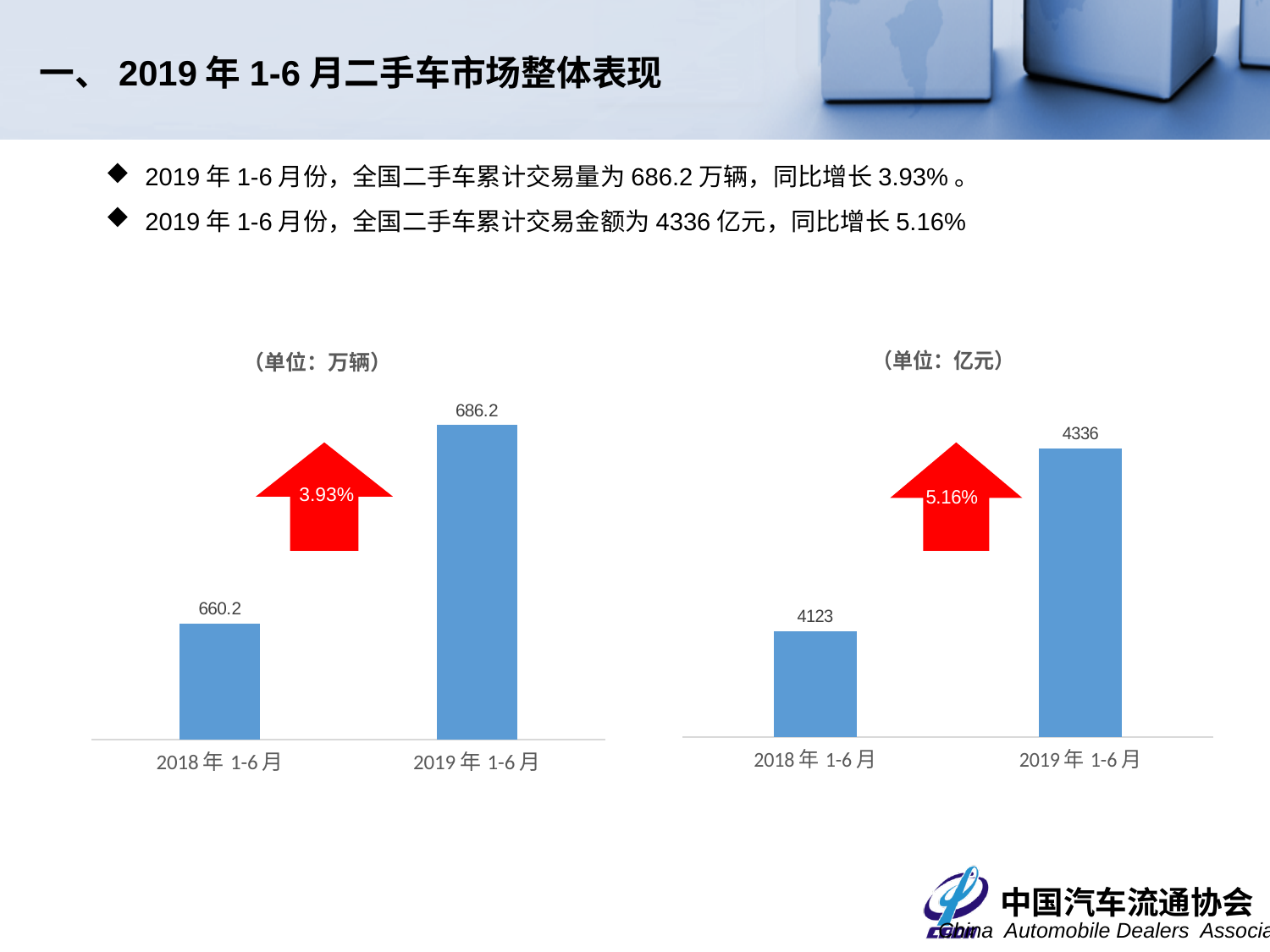

一、2019年1-6月二手车市场整体表现
2019年1-6月份，全国二手车累计交易量为686.2万辆，同比增长3.93%。
2019年1-6月份，全国二手车累计交易金额为4336亿元，同比增长5.16%

### Chart:

| Category | （单位：万辆） |
|---|---|
| 2018年1-6月 | 660.244 |
| 2019年1-6月 | 686.1868 |

### Chart:

| Category | （单位：亿元） |
|---|---|
| 2018年1-6月 | 4123.17166672952 |
| 2019年1-6月 | 4336.094529809181 |
3.93%